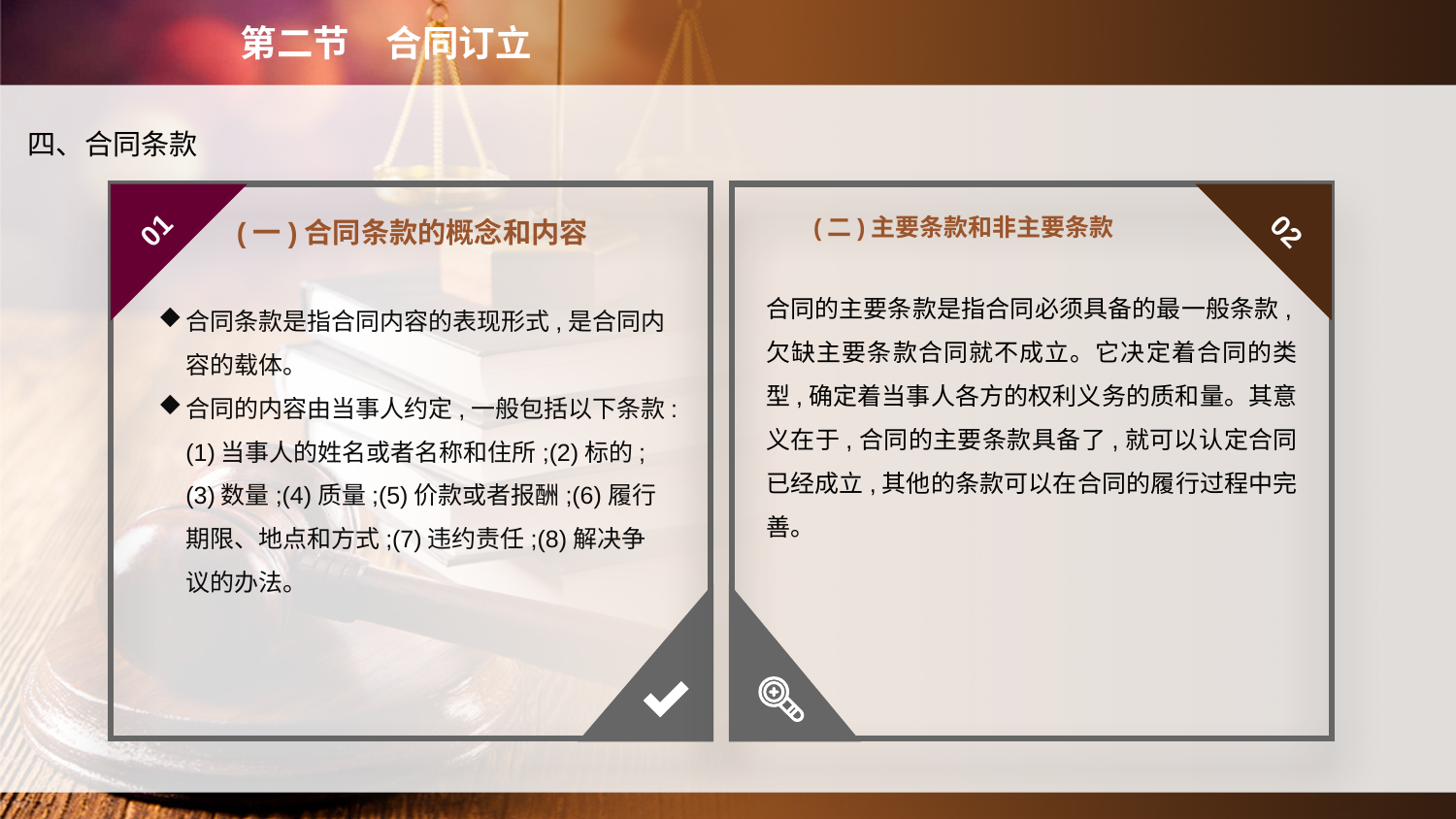

第二节　合同订立
四、合同条款

(二)主要条款和非主要条款
01
02
(一)合同条款的概念和内容
合同的主要条款是指合同必须具备的最一般条款,欠缺主要条款合同就不成立。它决定着合同的类型,确定着当事人各方的权利义务的质和量。其意义在于,合同的主要条款具备了,就可以认定合同已经成立,其他的条款可以在合同的履行过程中完善。
合同条款是指合同内容的表现形式,是合同内容的载体。
合同的内容由当事人约定,一般包括以下条款:(1)当事人的姓名或者名称和住所;(2)标的;(3)数量;(4)质量;(5)价款或者报酬;(6)履行期限、地点和方式;(7)违约责任;(8)解决争议的办法。